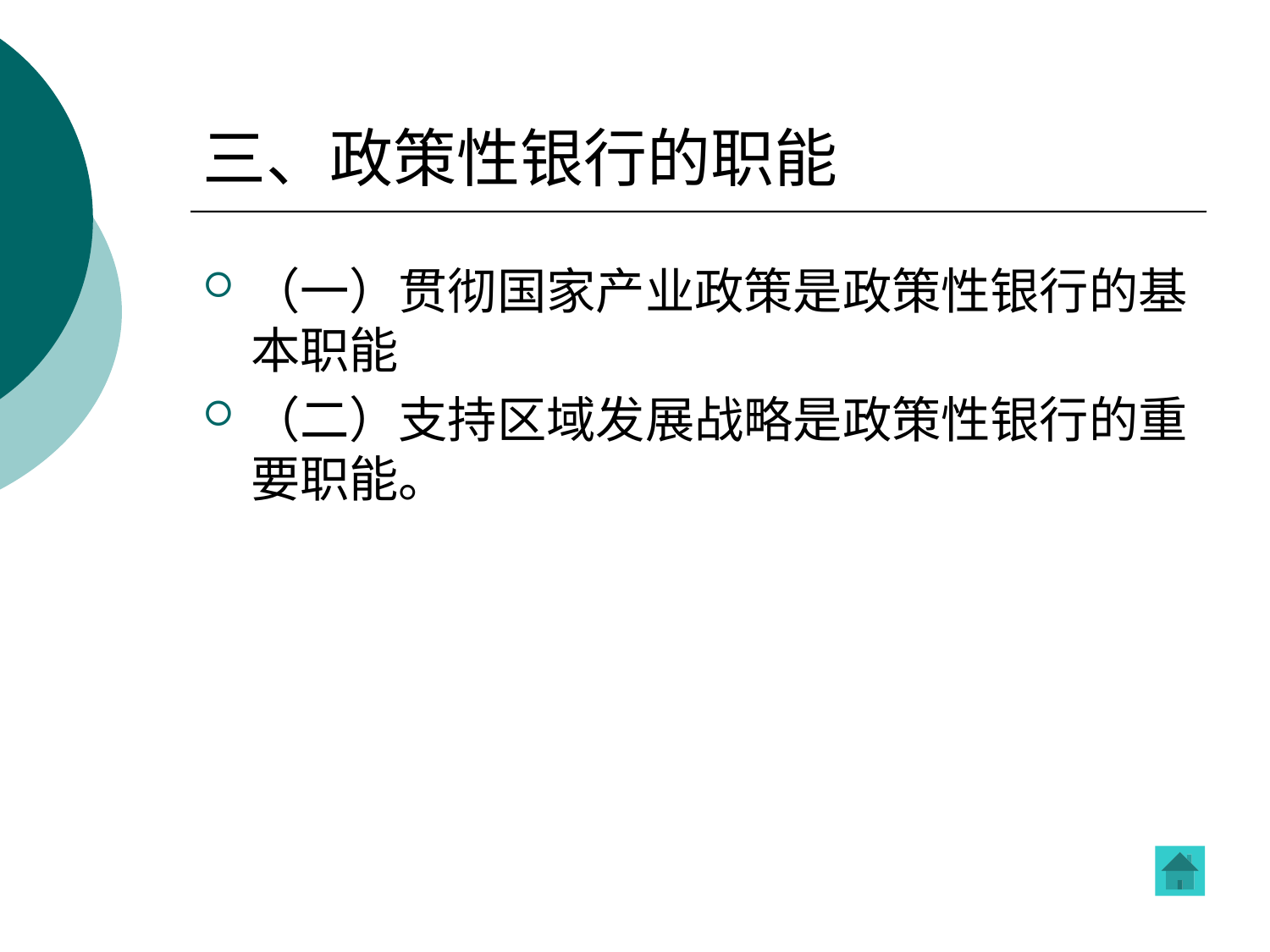

# 三、政策性银行的职能
（一）贯彻国家产业政策是政策性银行的基本职能
（二）支持区域发展战略是政策性银行的重要职能。